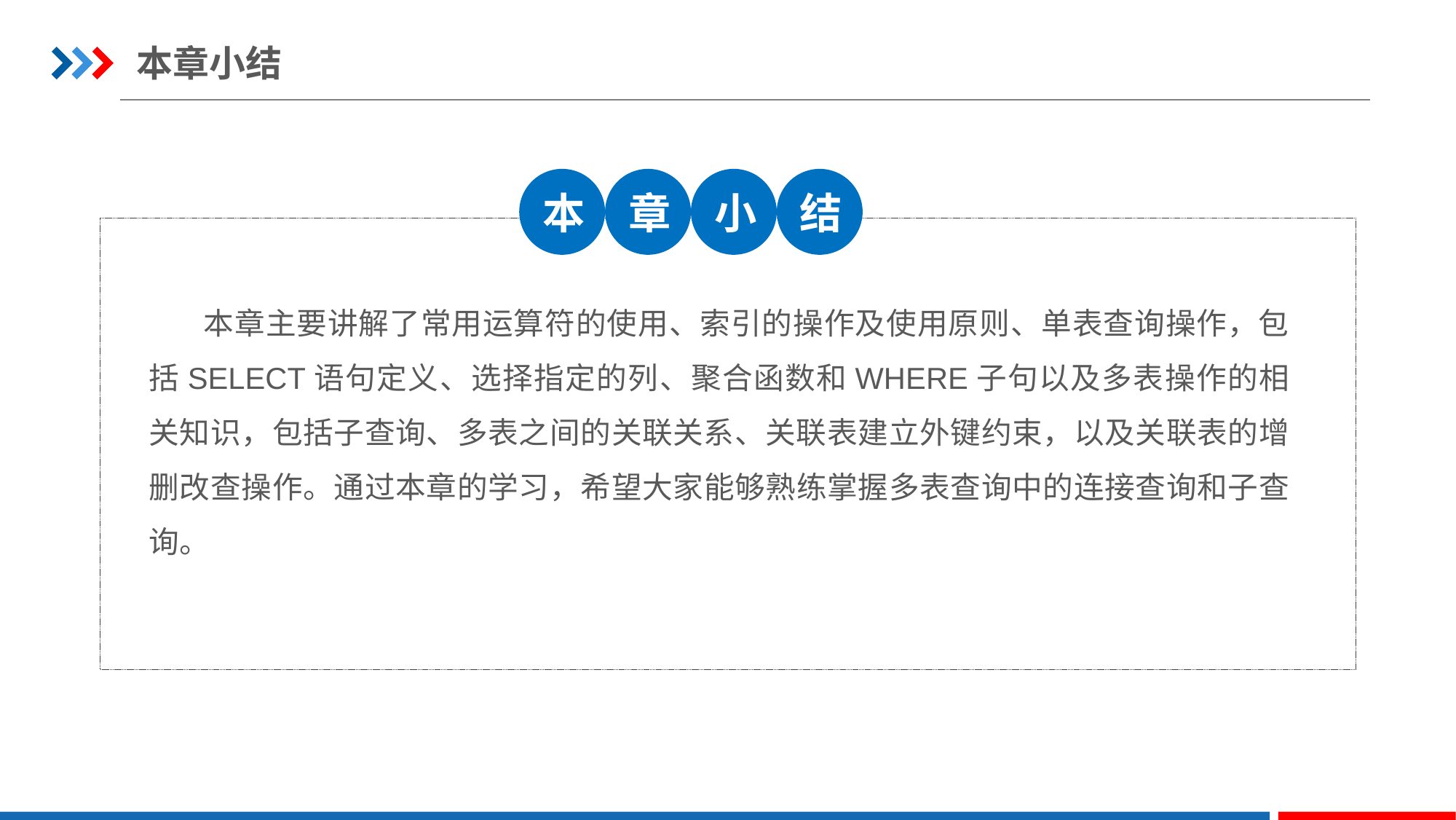

本章小结
本
章
小
结

本章主要讲解了常用运算符的使用、索引的操作及使用原则、单表查询操作，包括SELECT语句定义、选择指定的列、聚合函数和WHERE子句以及多表操作的相关知识，包括子查询、多表之间的关联关系、关联表建立外键约束，以及关联表的增删改查操作。通过本章的学习，希望大家能够熟练掌握多表查询中的连接查询和子查询。